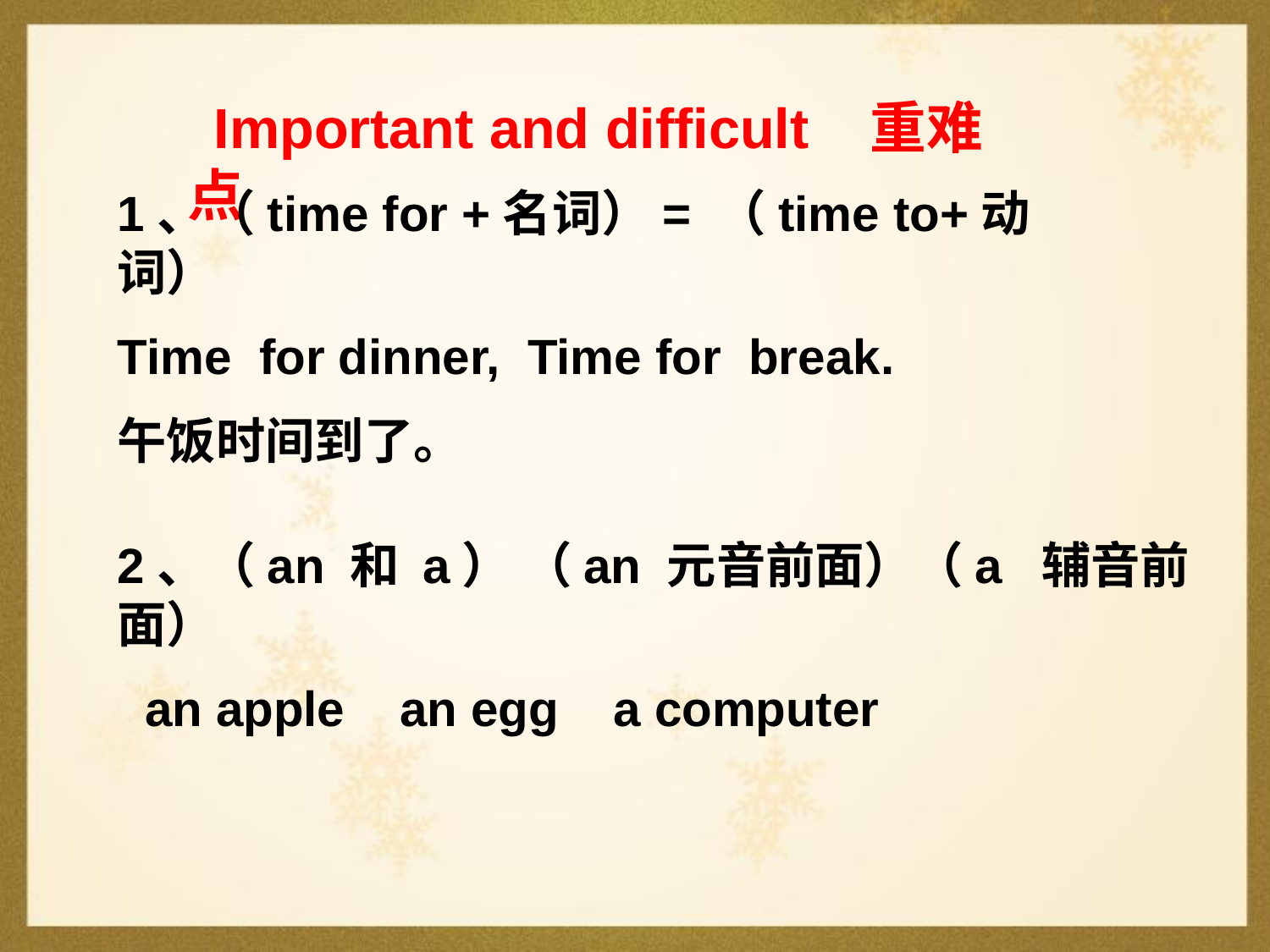

Important and difficult   重难点
1、（time for +名词）= （time to+动词）
Time  for dinner,  Time for  break.
午饭时间到了。
2、（an 和 a） （an 元音前面）（a  辅音前面）
  an apple    an egg    a computer